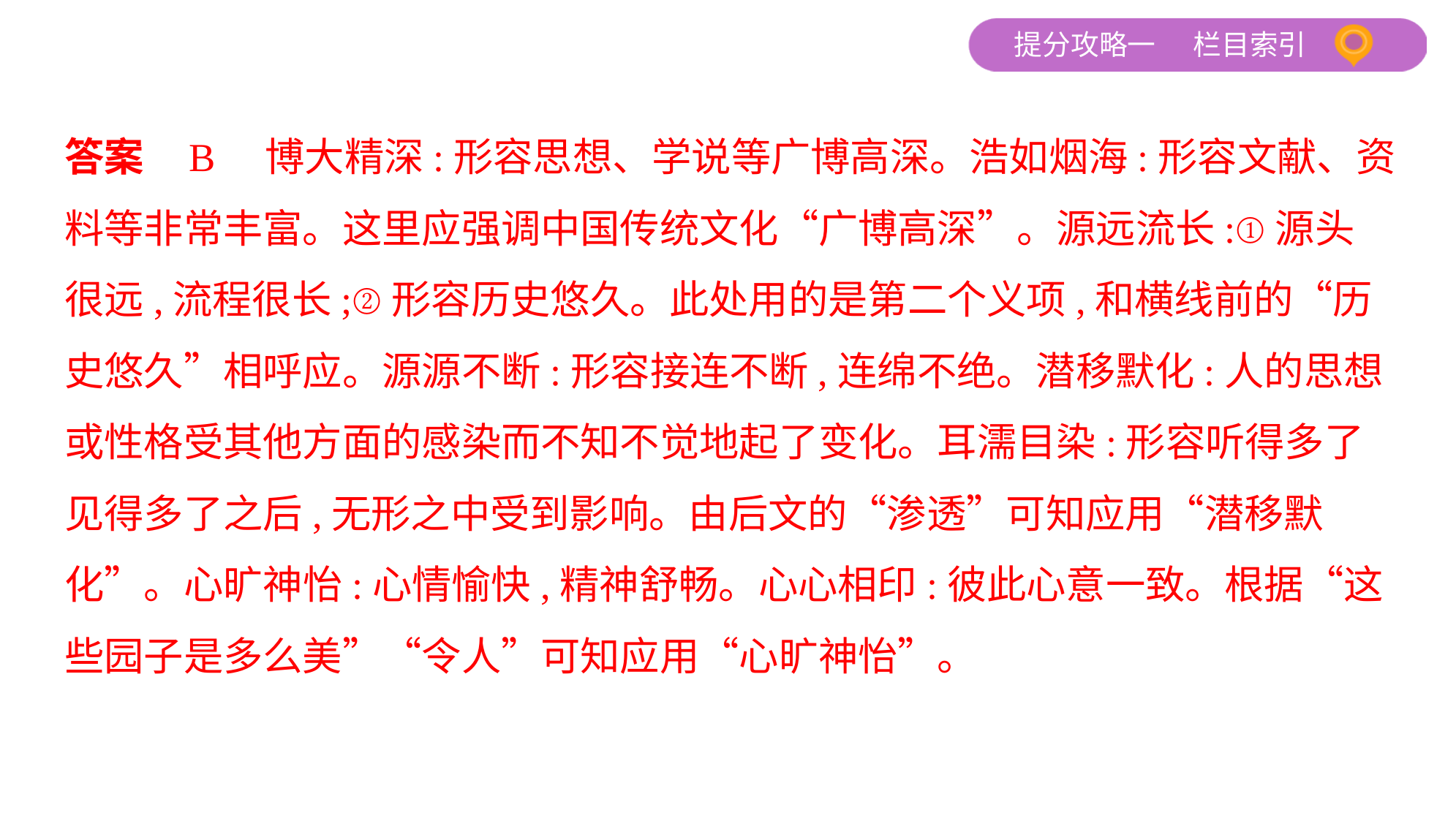

答案    B　博大精深:形容思想、学说等广博高深。浩如烟海:形容文献、资
料等非常丰富。这里应强调中国传统文化“广博高深”。源远流长:①源头
很远,流程很长;②形容历史悠久。此处用的是第二个义项,和横线前的“历
史悠久”相呼应。源源不断:形容接连不断,连绵不绝。潜移默化:人的思想
或性格受其他方面的感染而不知不觉地起了变化。耳濡目染:形容听得多了
见得多了之后,无形之中受到影响。由后文的“渗透”可知应用“潜移默
化”。心旷神怡:心情愉快,精神舒畅。心心相印:彼此心意一致。根据“这
些园子是多么美”“令人”可知应用“心旷神怡”。